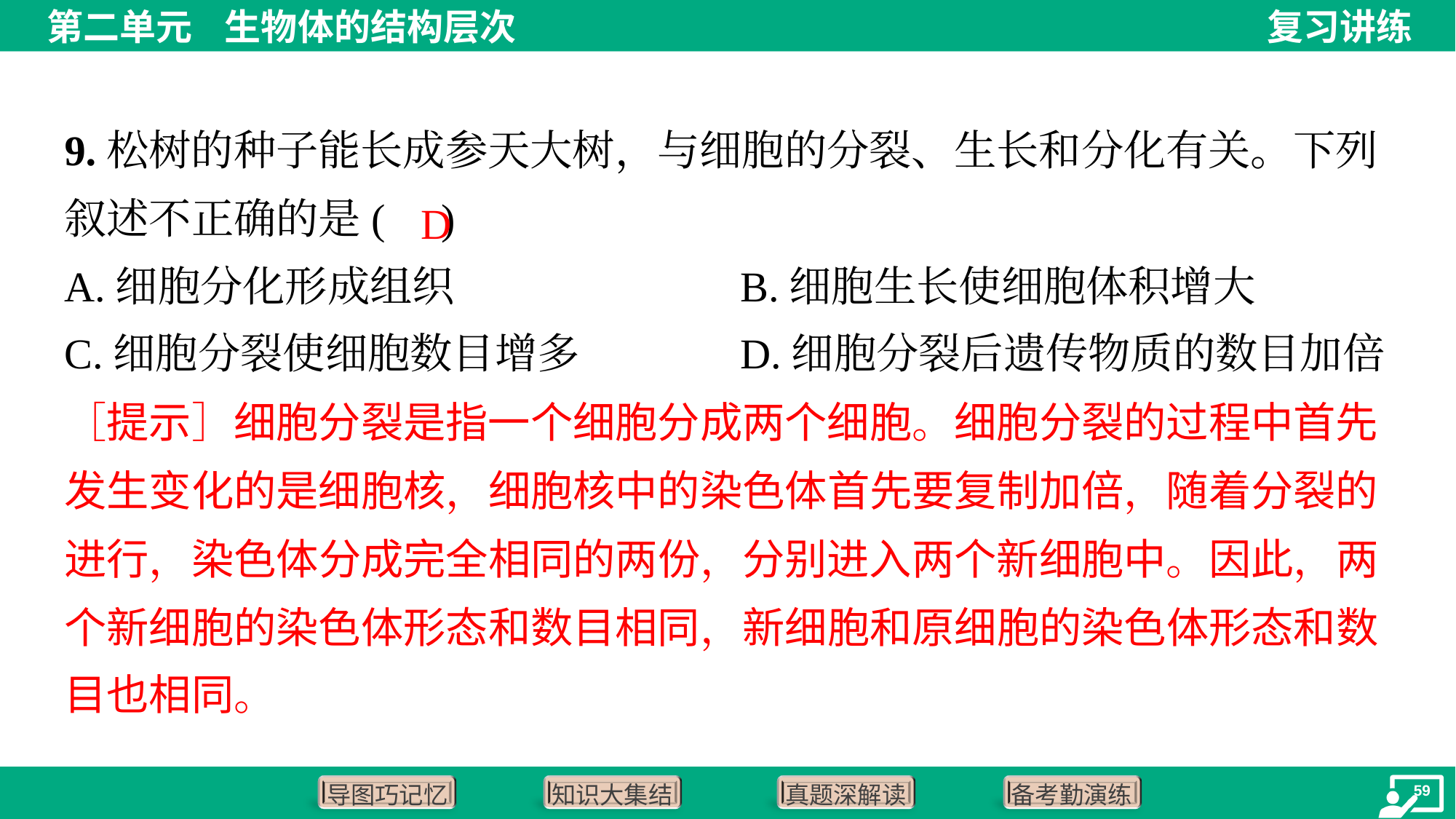

9.松树的种子能长成参天大树，与细胞的分裂、生长和分化有关。下列
叙述不正确的是(     )
D
A.细胞分化形成组织	B.细胞生长使细胞体积增大
C.细胞分裂使细胞数目增多	D.细胞分裂后遗传物质的数目加倍
［提示］细胞分裂是指一个细胞分成两个细胞。细胞分裂的过程中首先
发生变化的是细胞核，细胞核中的染色体首先要复制加倍，随着分裂的
进行，染色体分成完全相同的两份，分别进入两个新细胞中。因此，两
个新细胞的染色体形态和数目相同，新细胞和原细胞的染色体形态和数
目也相同。